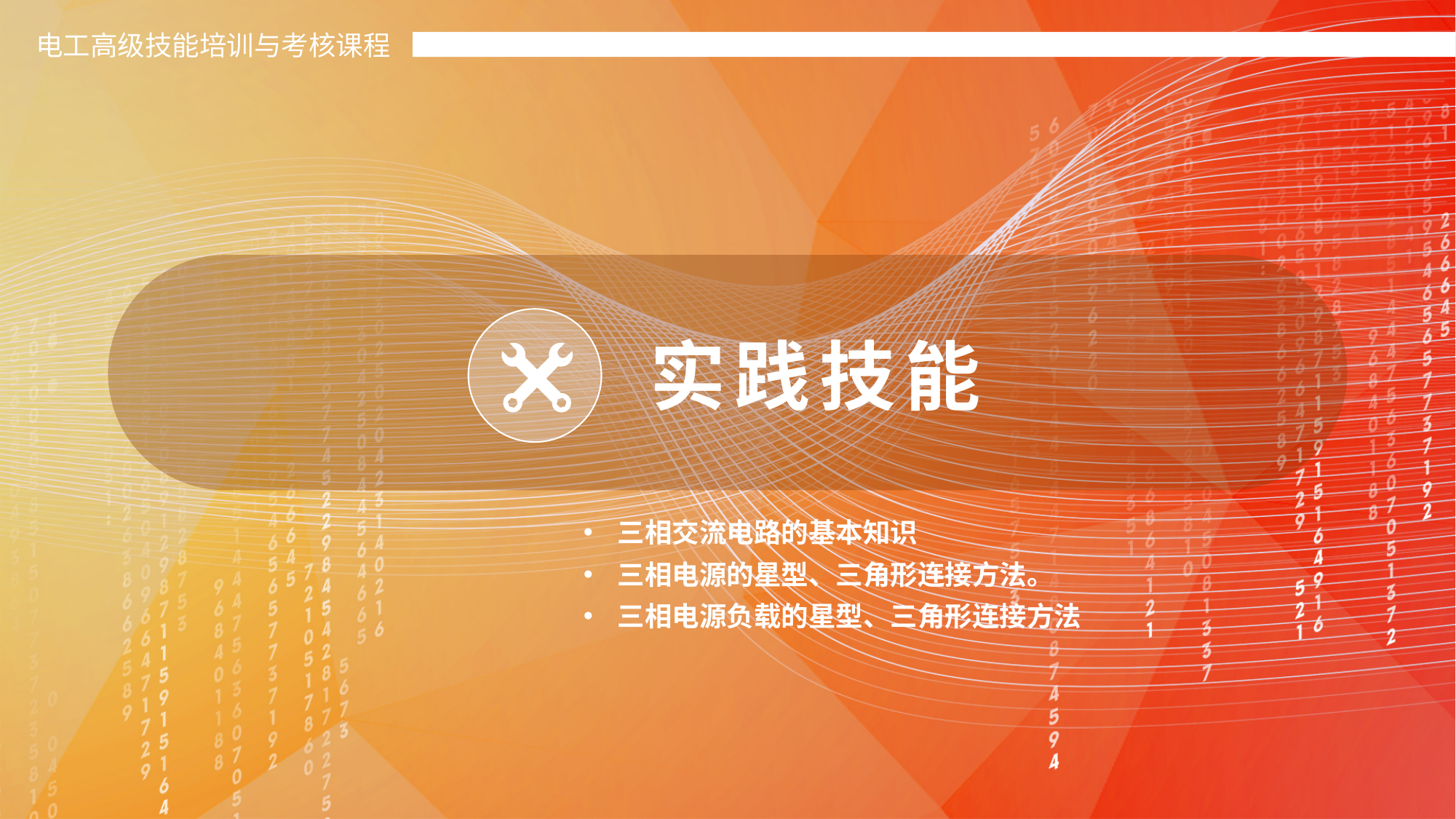

电工高级技能培训与考核课程

实践技能
三相交流电路的基本知识
三相电源的星型、三角形连接方法。
三相电源负载的星型、三角形连接方法